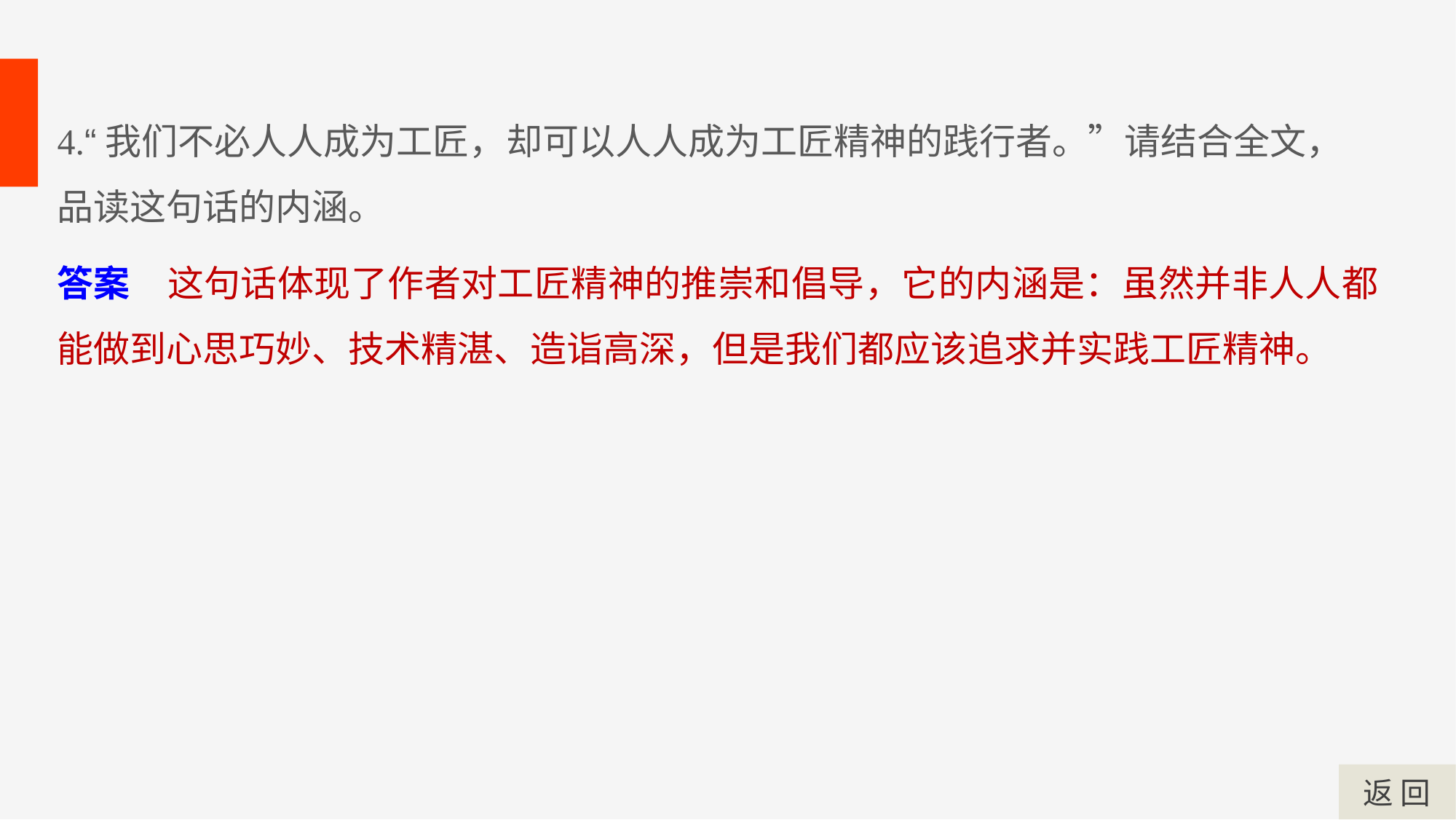

4.“我们不必人人成为工匠，却可以人人成为工匠精神的践行者。”请结合全文，品读这句话的内涵。
答案　这句话体现了作者对工匠精神的推崇和倡导，它的内涵是：虽然并非人人都能做到心思巧妙、技术精湛、造诣高深，但是我们都应该追求并实践工匠精神。
返 回